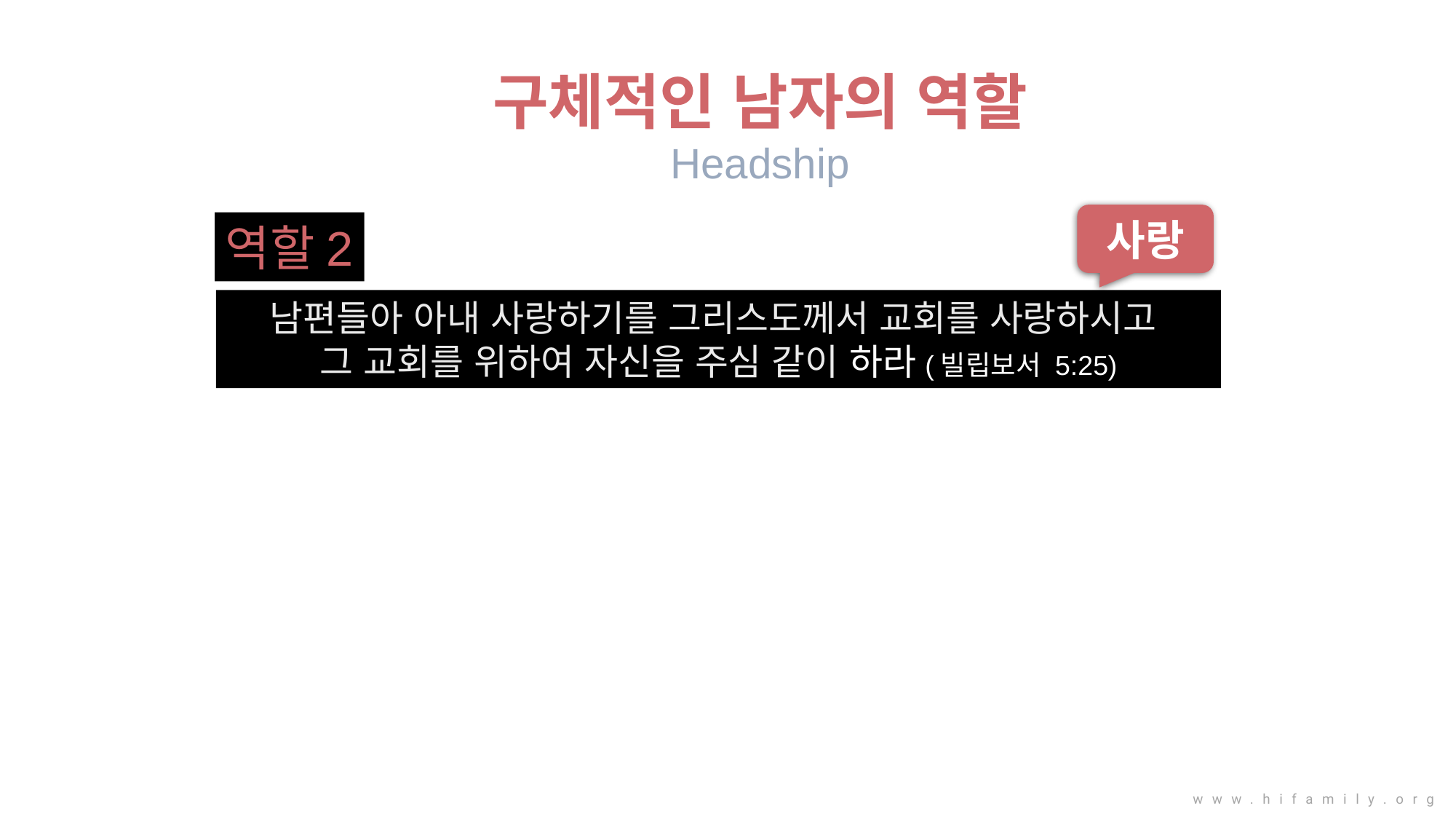

구체적인 남자의 역할
Headship
사랑
역할2
남편들아 아내 사랑하기를 그리스도께서 교회를 사랑하시고
그 교회를 위하여 자신을 주심 같이 하라(빌립보서 5:25)
www.hifamily.org